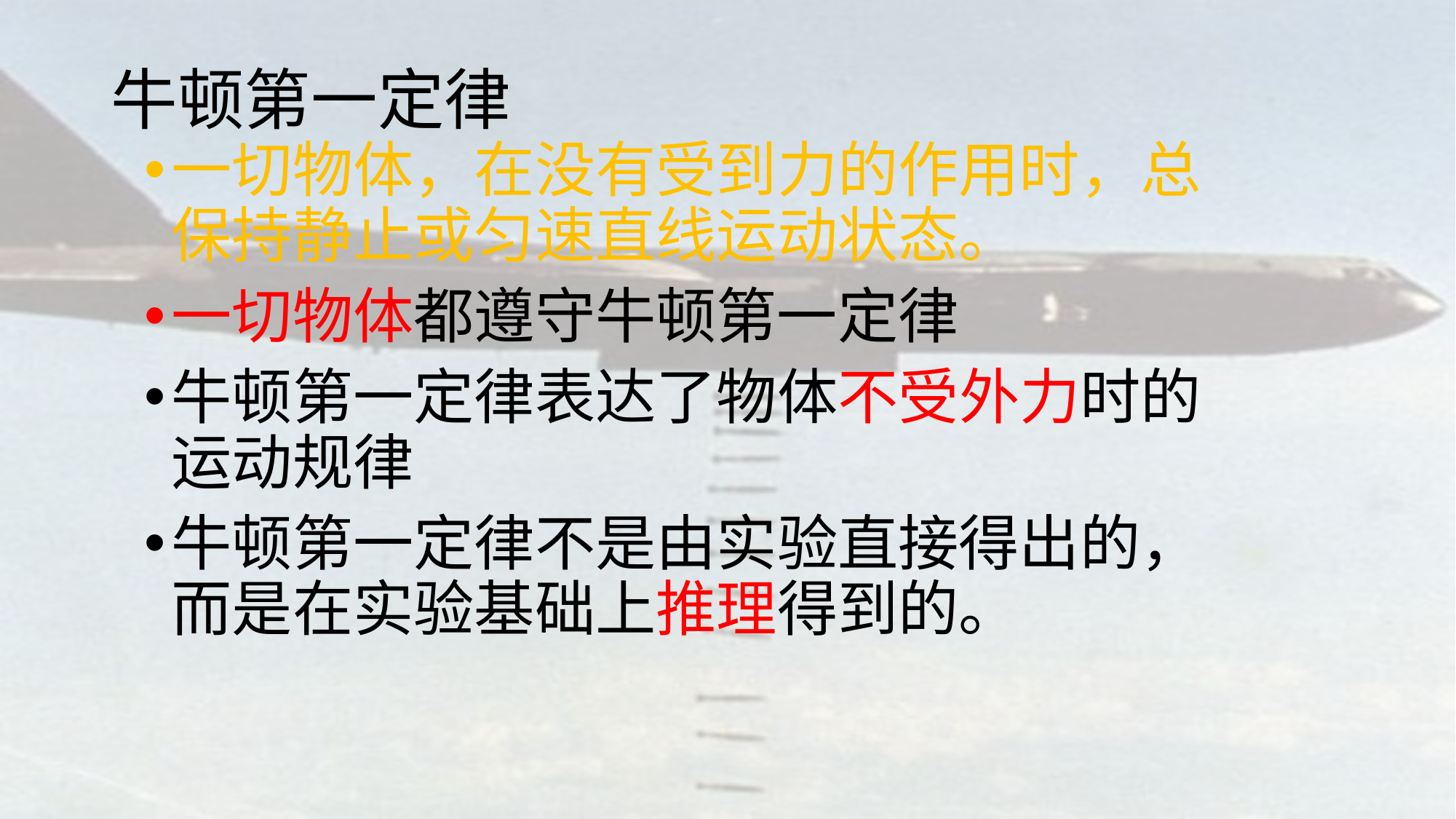

# 牛顿第一定律
一切物体，在没有受到力的作用时，总保持静止或匀速直线运动状态。
一切物体都遵守牛顿第一定律
牛顿第一定律表达了物体不受外力时的运动规律
牛顿第一定律不是由实验直接得出的，而是在实验基础上推理得到的。